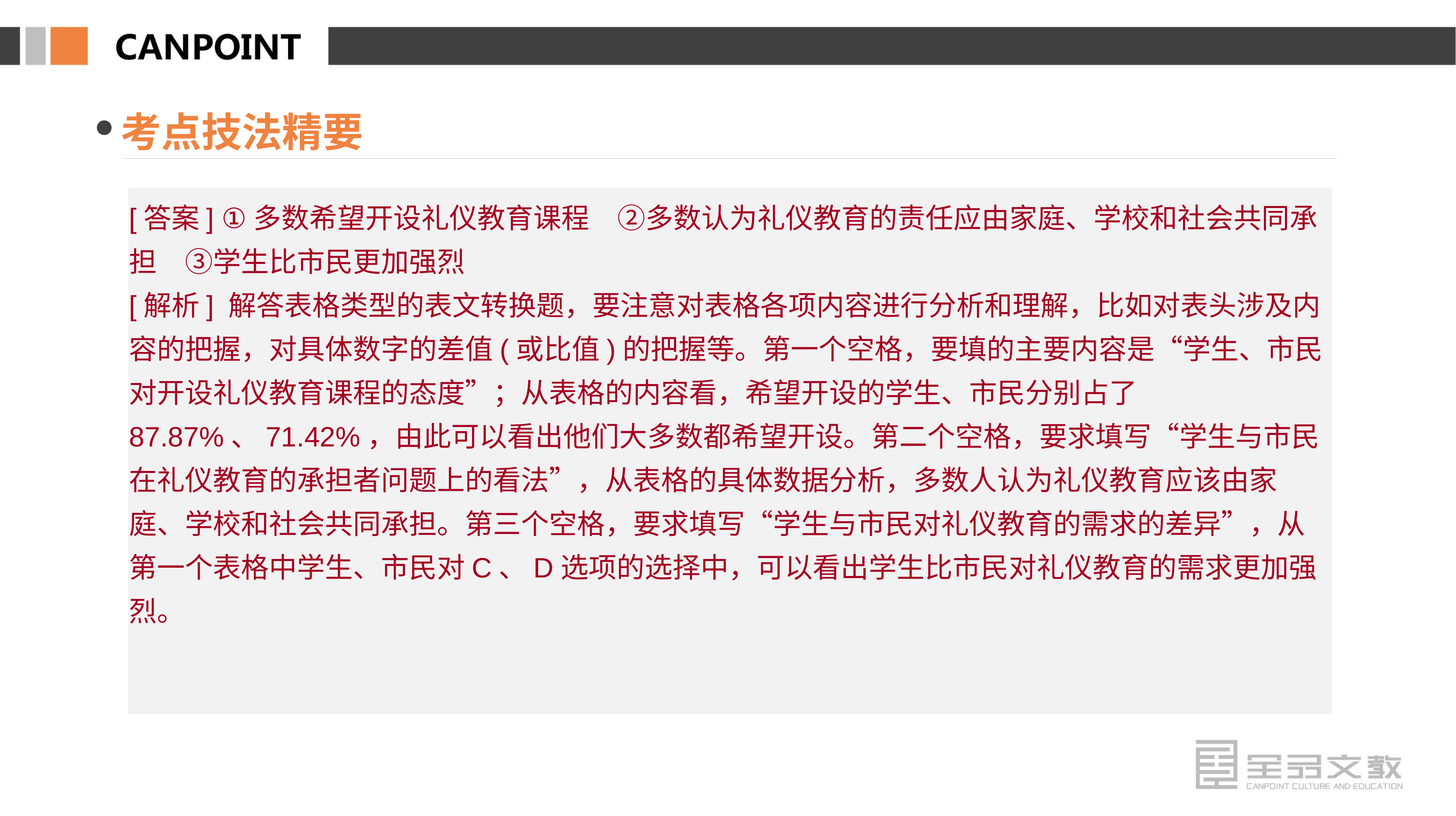

考点技法精要

[答案] ①多数希望开设礼仪教育课程　②多数认为礼仪教育的责任应由家庭、学校和社会共同承担　③学生比市民更加强烈
[解析] 解答表格类型的表文转换题，要注意对表格各项内容进行分析和理解，比如对表头涉及内容的把握，对具体数字的差值(或比值)的把握等。第一个空格，要填的主要内容是“学生、市民对开设礼仪教育课程的态度”；从表格的内容看，希望开设的学生、市民分别占了87.87%、71.42%，由此可以看出他们大多数都希望开设。第二个空格，要求填写“学生与市民在礼仪教育的承担者问题上的看法”，从表格的具体数据分析，多数人认为礼仪教育应该由家庭、学校和社会共同承担。第三个空格，要求填写“学生与市民对礼仪教育的需求的差异”，从第一个表格中学生、市民对C、D选项的选择中，可以看出学生比市民对礼仪教育的需求更加强烈。